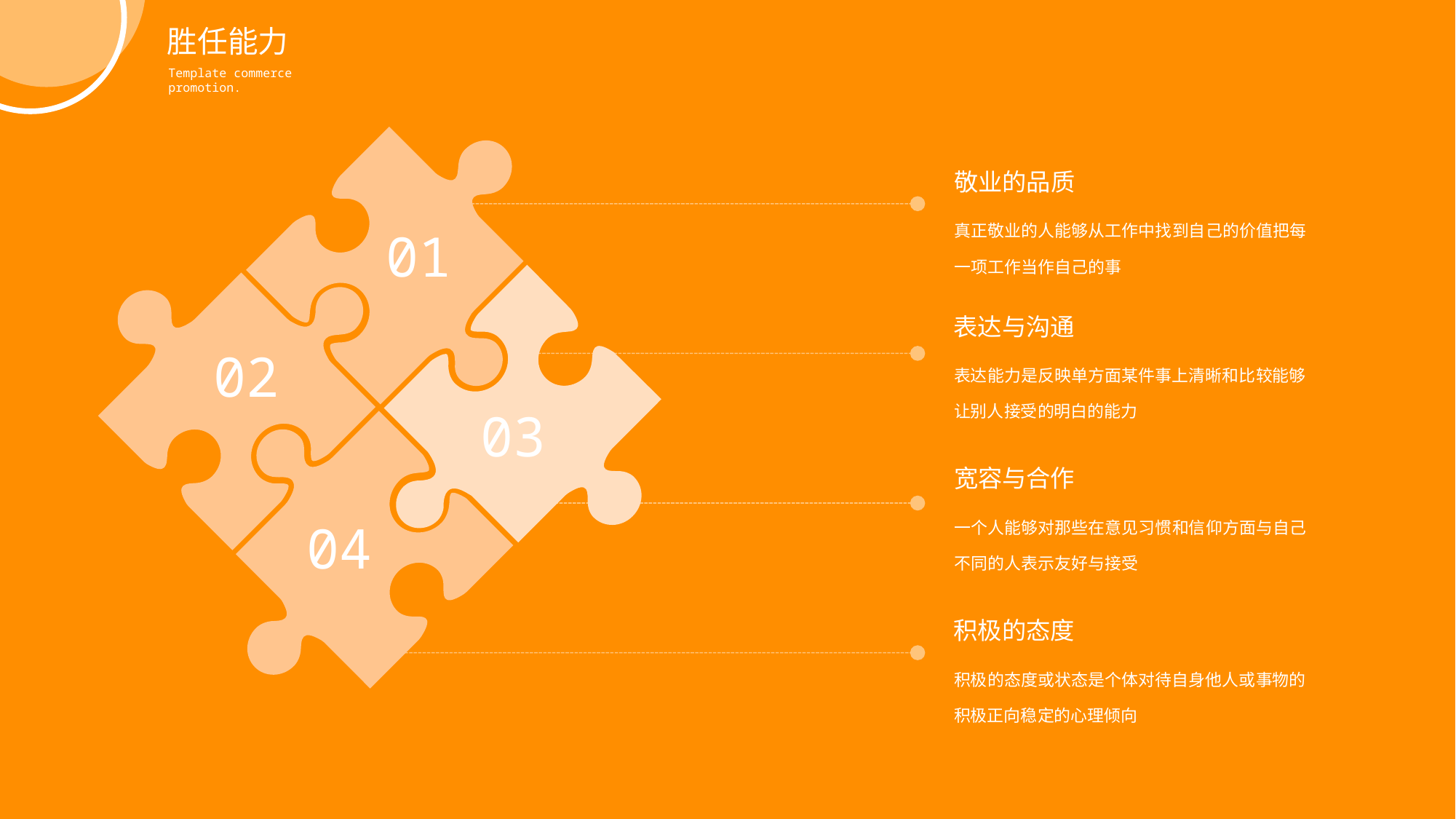

胜任能力
Template commerce promotion.

敬业的品质
真正敬业的人能够从工作中找到自己的价值把每一项工作当作自己的事
01

表达与沟通

02
表达能力是反映单方面某件事上清晰和比较能够让别人接受的明白的能力
03

宽容与合作
一个人能够对那些在意见习惯和信仰方面与自己不同的人表示友好与接受
04
积极的态度
积极的态度或状态是个体对待自身他人或事物的积极正向稳定的心理倾向